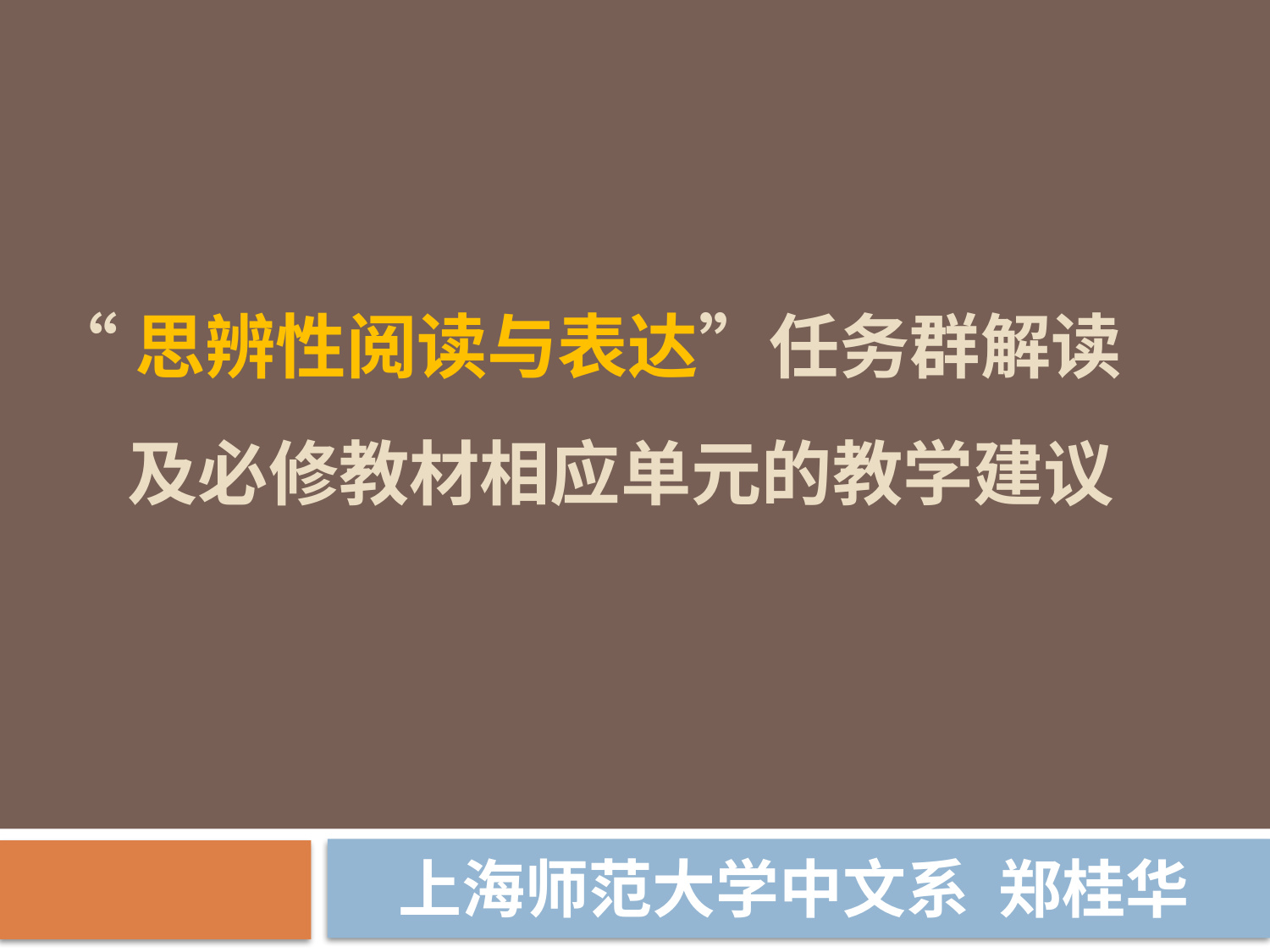

# “思辨性阅读与表达”任务群解读 及必修教材相应单元的教学建议
上海师范大学中文系  郑桂华